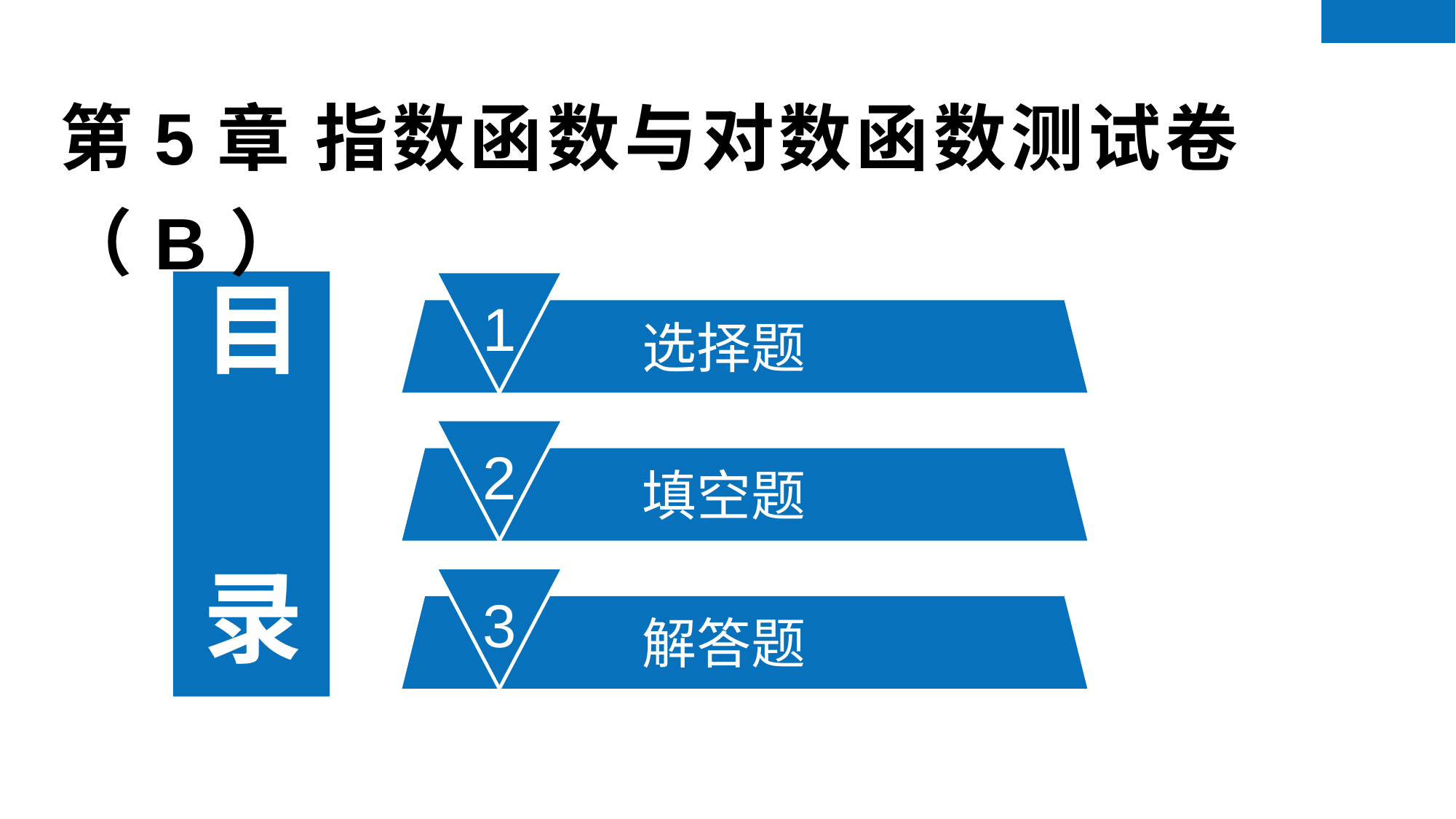

第5章 指数函数与对数函数测试卷（B）

1

选择题
目 录
2

填空题
3

解答题